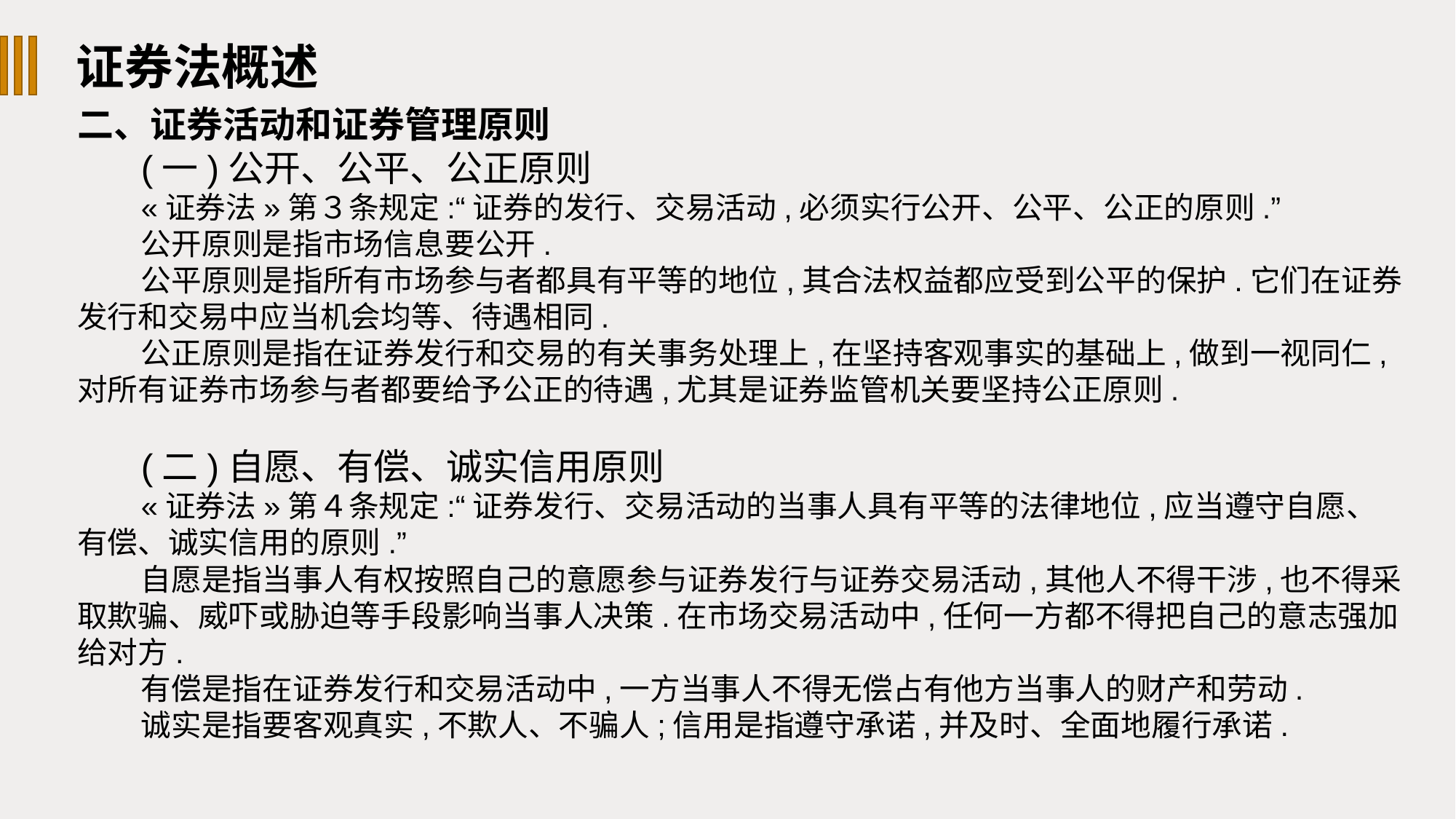

证券法概述

二、证券活动和证券管理原则
(一)公开、公平、公正原则
«证券法»第３条规定:“证券的发行、交易活动,必须实行公开、公平、公正的原则.”
公开原则是指市场信息要公开.
公平原则是指所有市场参与者都具有平等的地位,其合法权益都应受到公平的保护.它们在证券发行和交易中应当机会均等、待遇相同.
公正原则是指在证券发行和交易的有关事务处理上,在坚持客观事实的基础上,做到一视同仁,对所有证券市场参与者都要给予公正的待遇,尤其是证券监管机关要坚持公正原则.

(二)自愿、有偿、诚实信用原则
«证券法»第４条规定:“证券发行、交易活动的当事人具有平等的法律地位,应当遵守自愿、有偿、诚实信用的原则.”
自愿是指当事人有权按照自己的意愿参与证券发行与证券交易活动,其他人不得干涉,也不得采取欺骗、威吓或胁迫等手段影响当事人决策.在市场交易活动中,任何一方都不得把自己的意志强加给对方.
有偿是指在证券发行和交易活动中,一方当事人不得无偿占有他方当事人的财产和劳动.
诚实是指要客观真实,不欺人、不骗人;信用是指遵守承诺,并及时、全面地履行承诺.